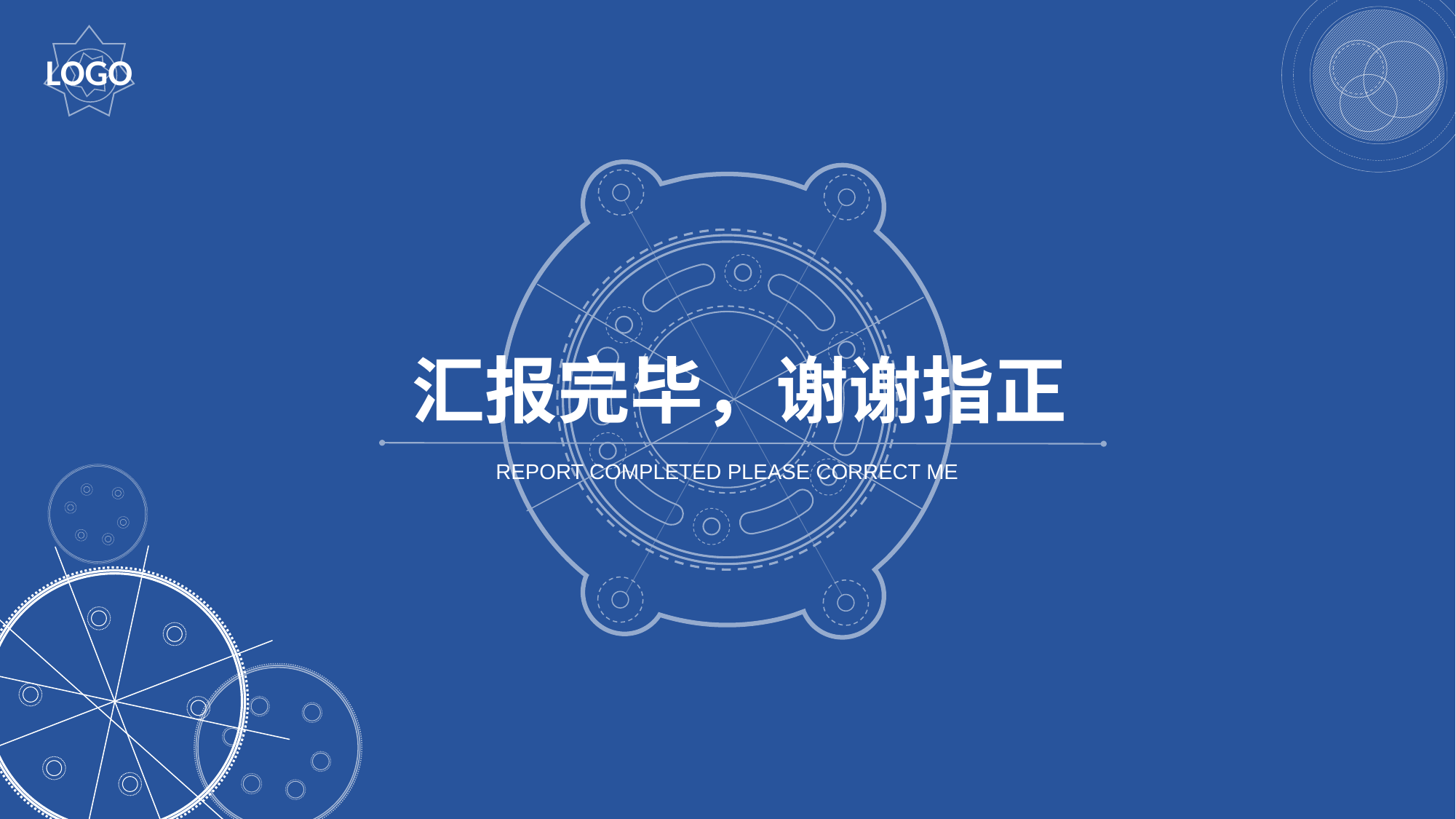

LOGO

汇报完毕，谢谢指正
REPORT COMPLETED PLEASE CORRECT ME